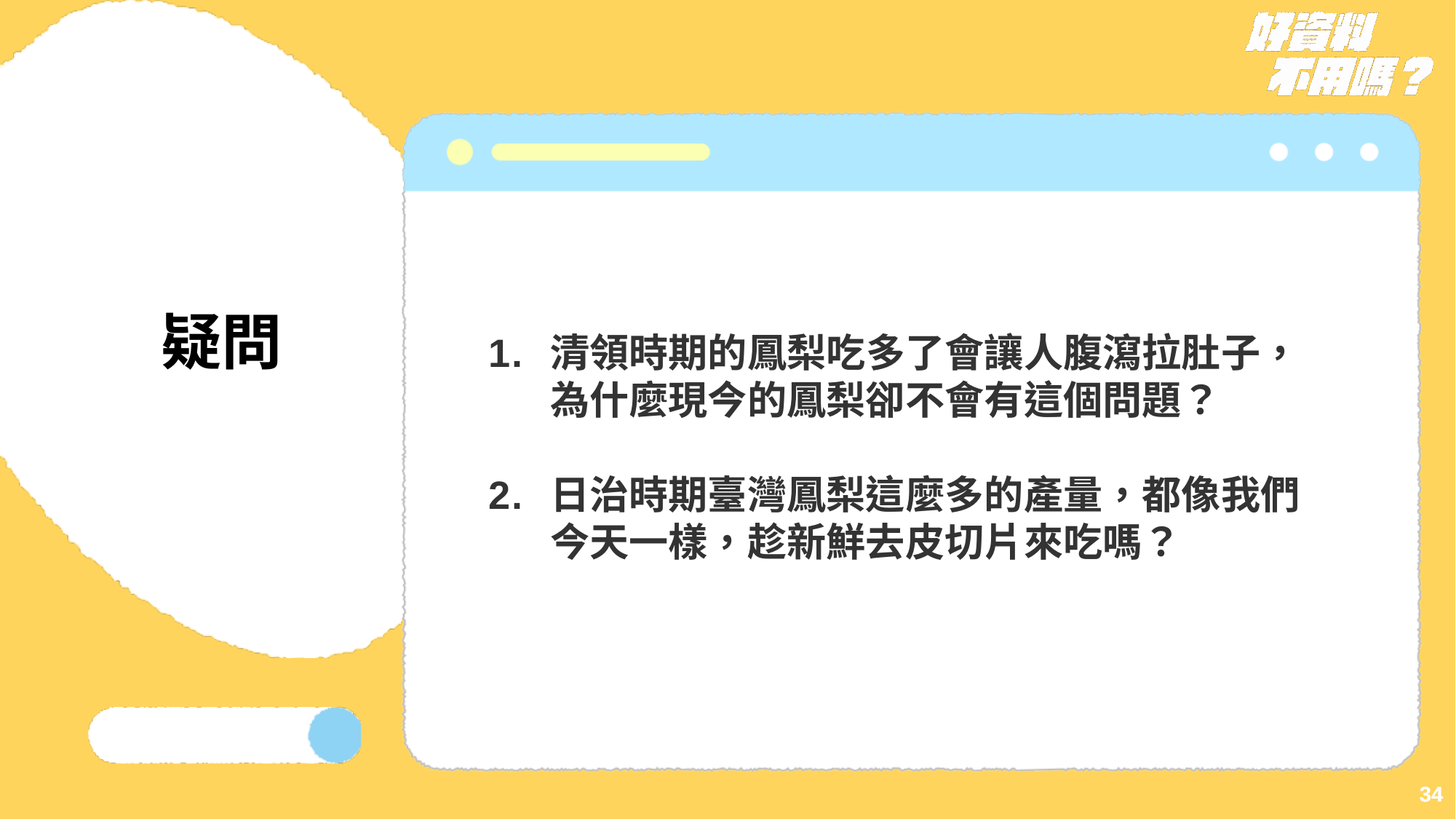

清領時期的鳳梨吃多了會讓人腹瀉拉肚子，為什麼現今的鳳梨卻不會有這個問題？

日治時期臺灣鳳梨這麼多的產量，都像我們今天一樣，趁新鮮去皮切片來吃嗎？
疑問